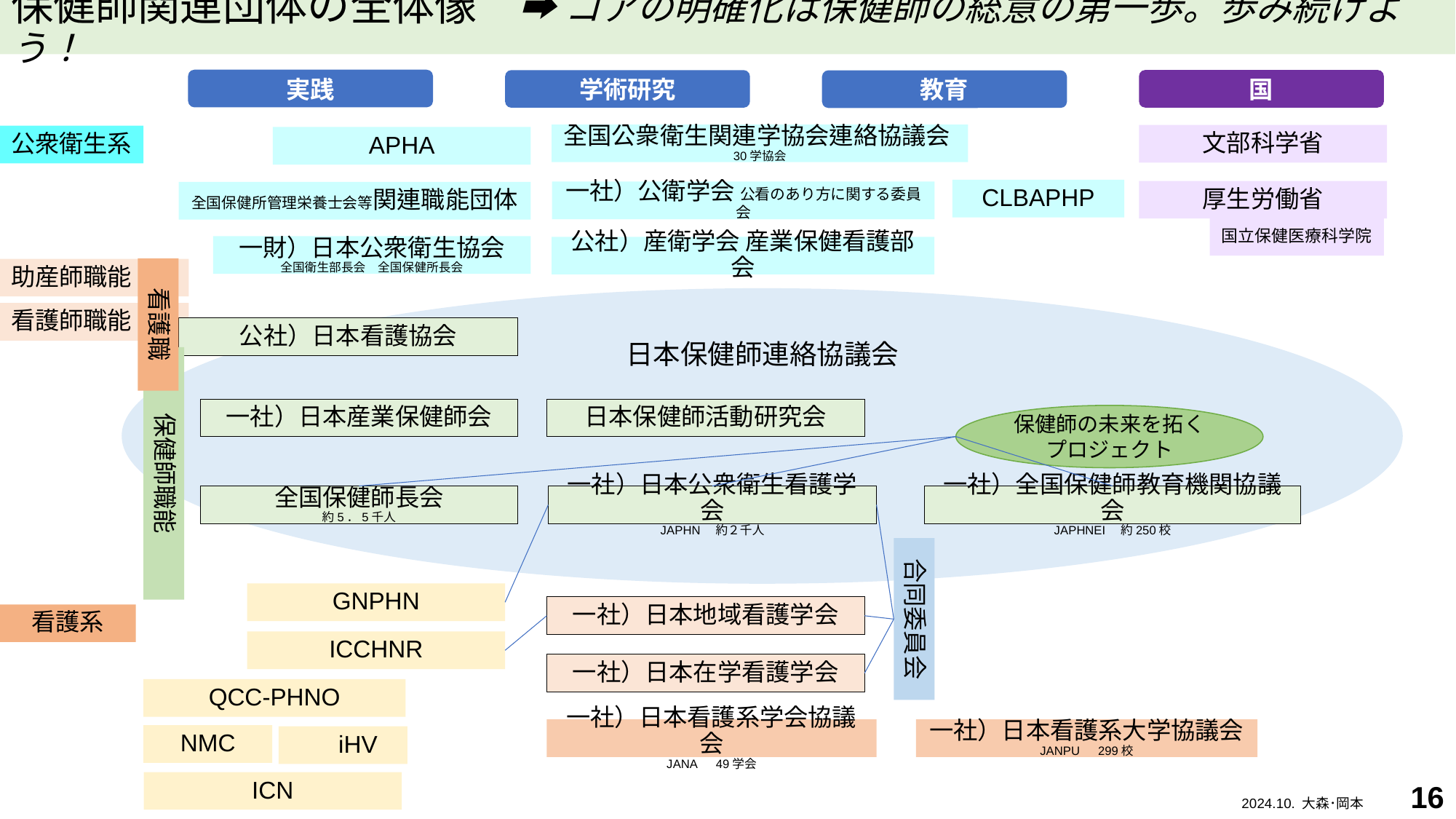

# 保健師関連団体の全体像　➡ コアの明確化は保健師の総意の第一歩。歩み続けよう！
実践
学術研究
教育
全国公衆衛生関連学協会連絡協議会30学協会
公衆衛生系
一社）公衛学会 公看のあり方に関する委員会
一財）日本公衆衛生協会
全国衛生部長会　全国保健所長会
公社）産衛学会 産業保健看護部会
APHA
全国保健所管理栄養士会等関連職能団体
CLBAPHP
国
文部科学省
厚生労働省
国立保健医療科学院
看護職
助産師職能
日本保健師連絡協議会
看護師職能
公社）日本看護協会
保健師職能
一社）日本産業保健師会
日本保健師活動研究会
全国保健師長会
約5．5千人
一社）全国保健師教育機関協議会
JAPHNEI　約250校
一社）日本公衆衛生看護学会
JAPHN　約２千人
保健師の未来を拓くプロジェクト
合同委員会
GNPHN
一社）日本地域看護学会
ICCHNR
一社）日本在学看護学会
一社）日本看護系学会協議会
JANA　49学会
一社）日本看護系大学協議会
JANPU　299校
看護系
NMC
ICN
QCC-PHNO
　iHV
16
2024.10. 大森･岡本